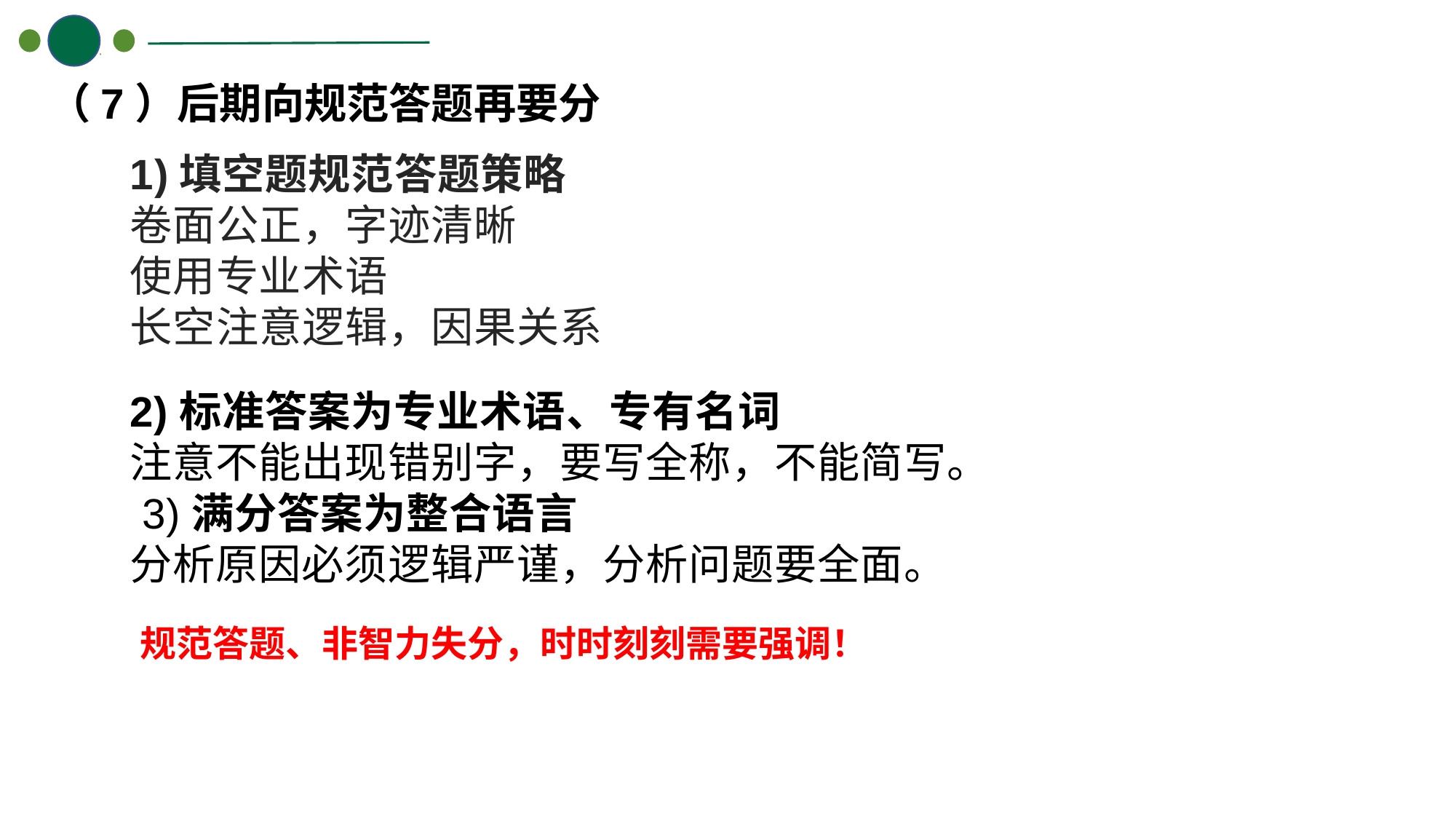

（7）后期向规范答题再要分
1)填空题规范答题策略
卷面公正，字迹清晰
使用专业术语
长空注意逻辑，因果关系
2)标准答案为专业术语、专有名词
注意不能出现错别字，要写全称，不能简写。
 3)满分答案为整合语言
分析原因必须逻辑严谨，分析问题要全面。
规范答题、非智力失分，时时刻刻需要强调！